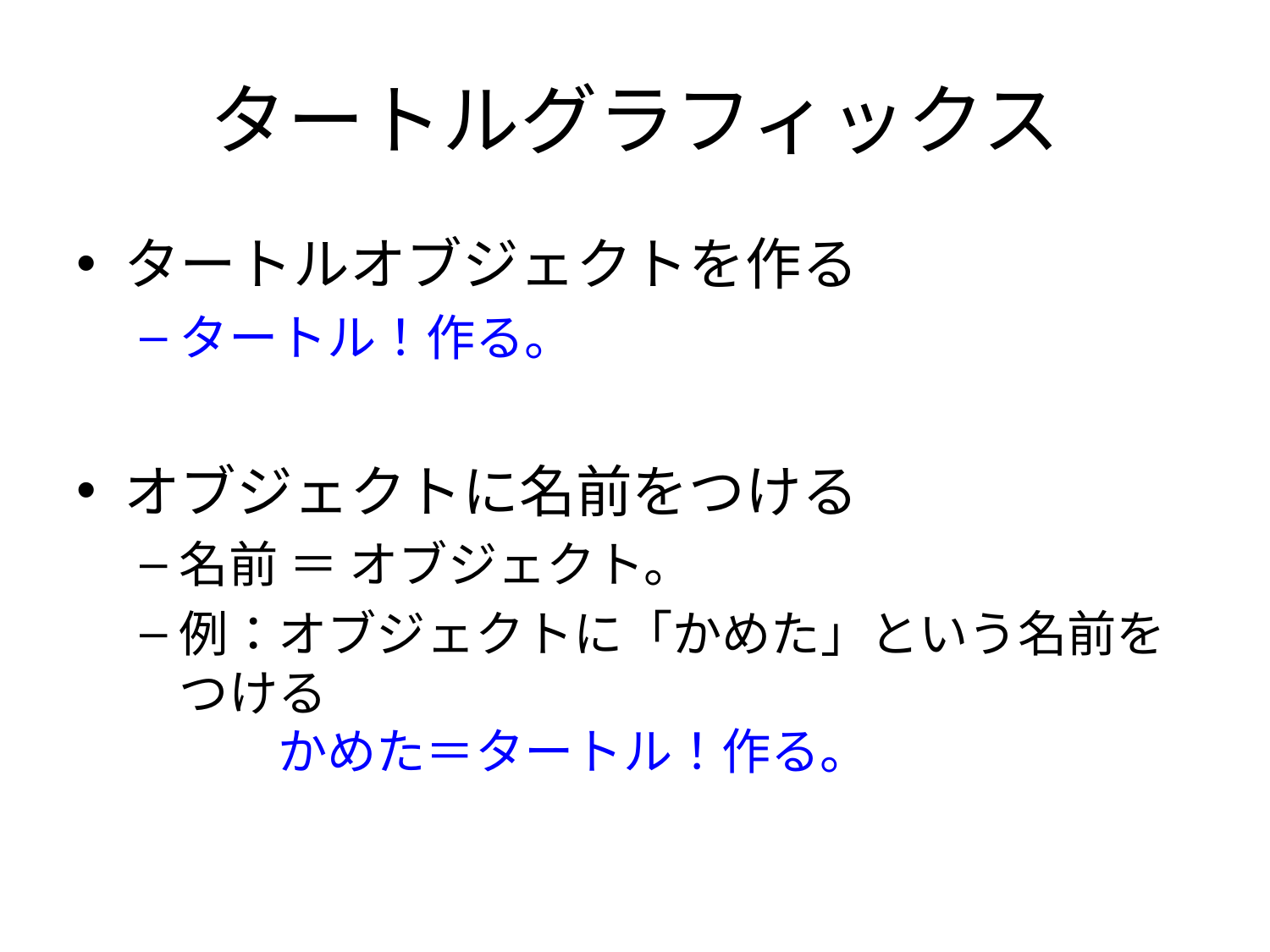

# タートルグラフィックス
タートルオブジェクトを作る
タートル！作る。

オブジェクトに名前をつける
名前 ＝ オブジェクト。
例：オブジェクトに「かめた」という名前をつける
　　かめた＝タートル！作る。